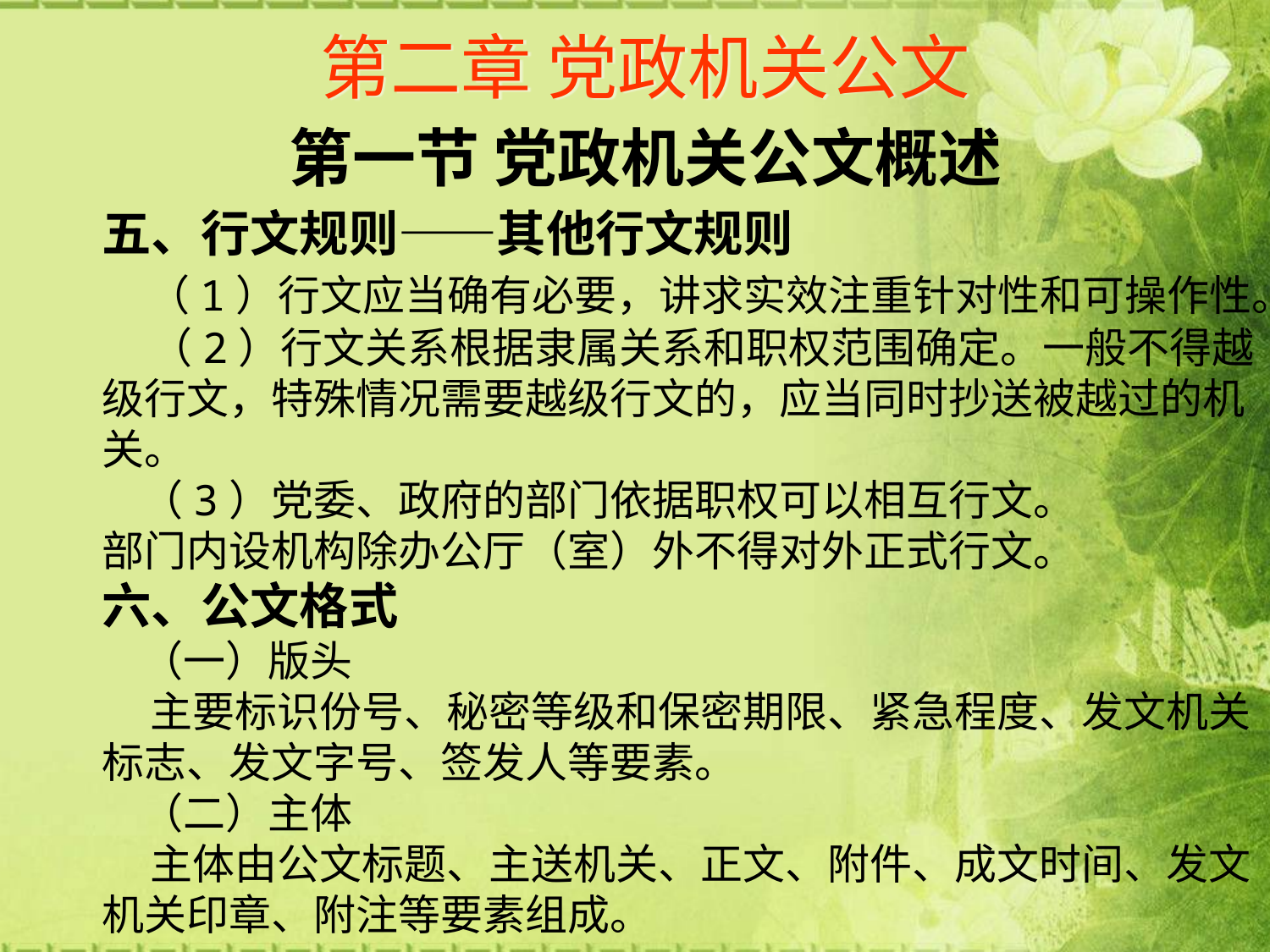

# 第二章 党政机关公文
第一节 党政机关公文概述
五、行文规则——其他行文规则
   （1）行文应当确有必要，讲求实效注重针对性和可操作性。
    （2）行文关系根据隶属关系和职权范围确定。一般不得越级行文，特殊情况需要越级行文的，应当同时抄送被越过的机关。
   （3）党委、政府的部门依据职权可以相互行文。
部门内设机构除办公厅（室）外不得对外正式行文。
六、公文格式
   （一）版头
    主要标识份号、秘密等级和保密期限、紧急程度、发文机关标志、发文字号、签发人等要素。
   （二）主体
    主体由公文标题、主送机关、正文、附件、成文时间、发文机关印章、附注等要素组成。